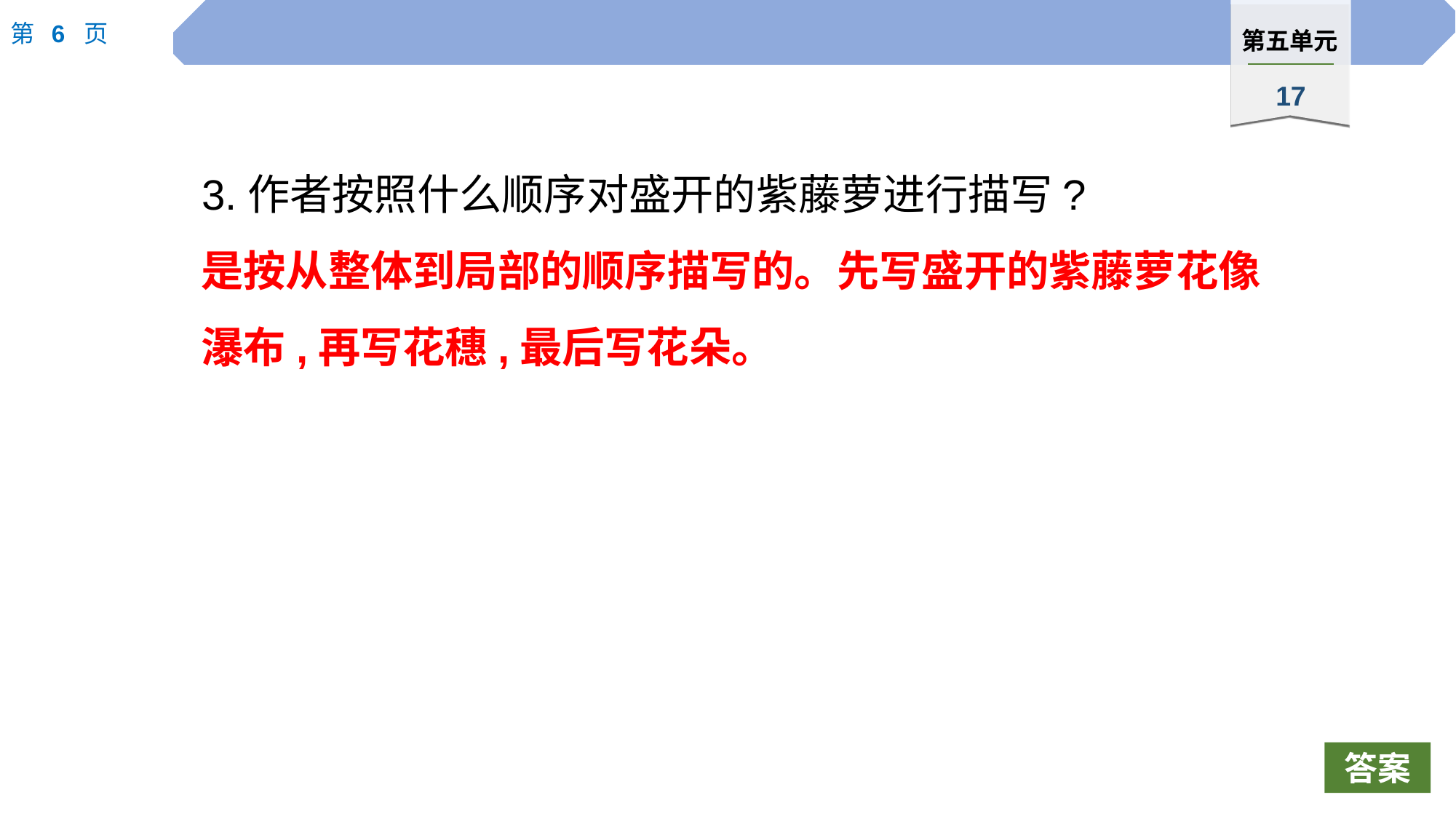

3.作者按照什么顺序对盛开的紫藤萝进行描写?
是按从整体到局部的顺序描写的。先写盛开的紫藤萝花像瀑布,再写花穗,最后写花朵。
答案